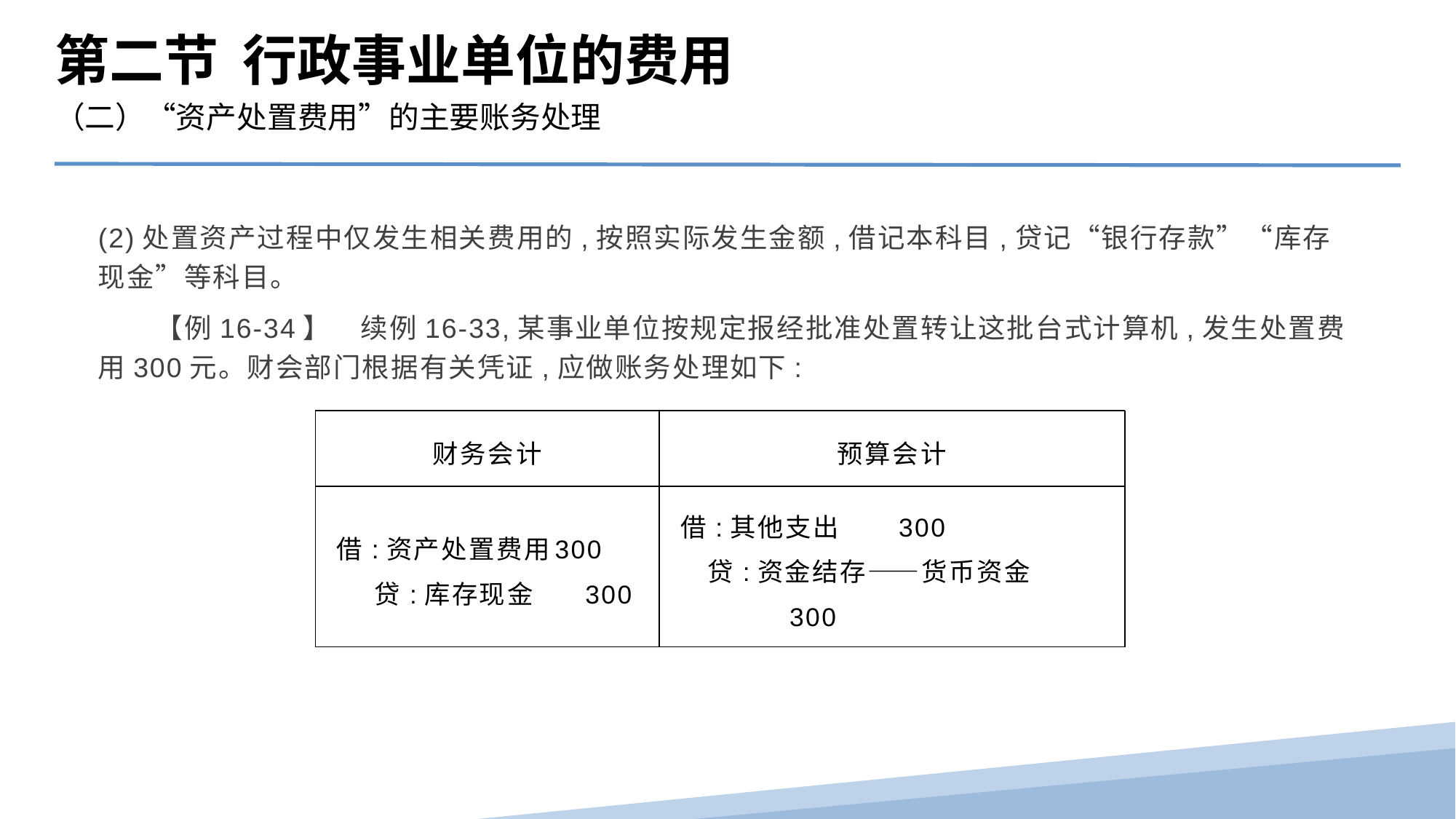

第二节  行政事业单位的费用
（二）“资产处置费用”的主要账务处理
(2)处置资产过程中仅发生相关费用的,按照实际发生金额,借记本科目,贷记“银行存款”“库存现金”等科目。
　　【例16-34】　续例16-33,某事业单位按规定报经批准处置转让这批台式计算机,发生处置费用300元。财会部门根据有关凭证,应做账务处理如下:
| 财务会计 | 预算会计 |
| --- | --- |
| 借:资产处置费用 300 贷:库存现金 300 | 借:其他支出 300 贷:资金结存——货币资金 300 |